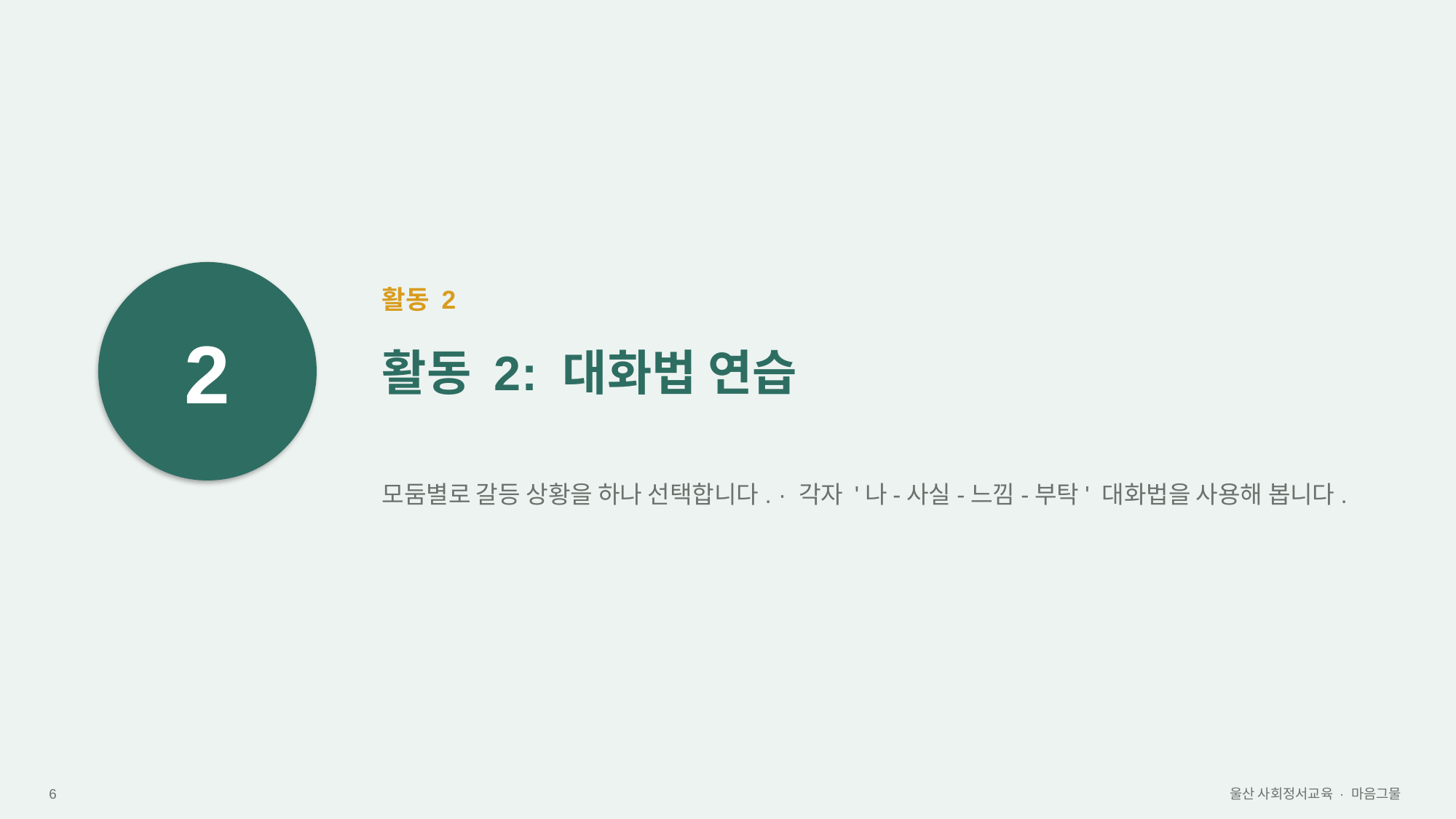

2
활동 2
활동 2: 대화법 연습
모둠별로 갈등 상황을 하나 선택합니다. · 각자 '나-사실-느낌-부탁' 대화법을 사용해 봅니다.
6
울산 사회정서교육 · 마음그물